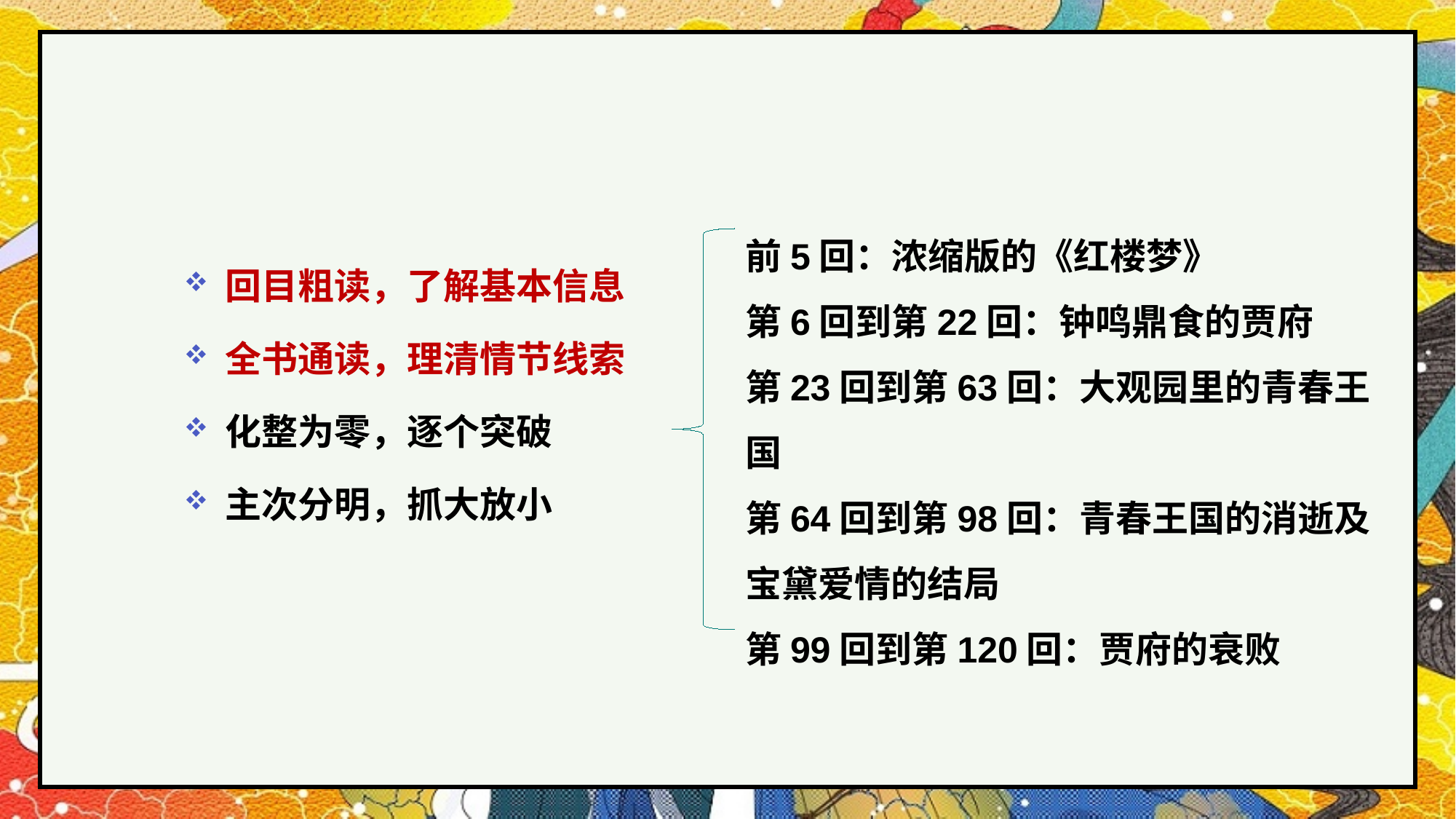

前5回：浓缩版的《红楼梦》
第6回到第22回：钟鸣鼎食的贾府
第23回到第63回：大观园里的青春王国
第64回到第98回：青春王国的消逝及宝黛爱情的结局
第99回到第120回：贾府的衰败

回目粗读，了解基本信息
全书通读，理清情节线索
化整为零，逐个突破
主次分明，抓大放小